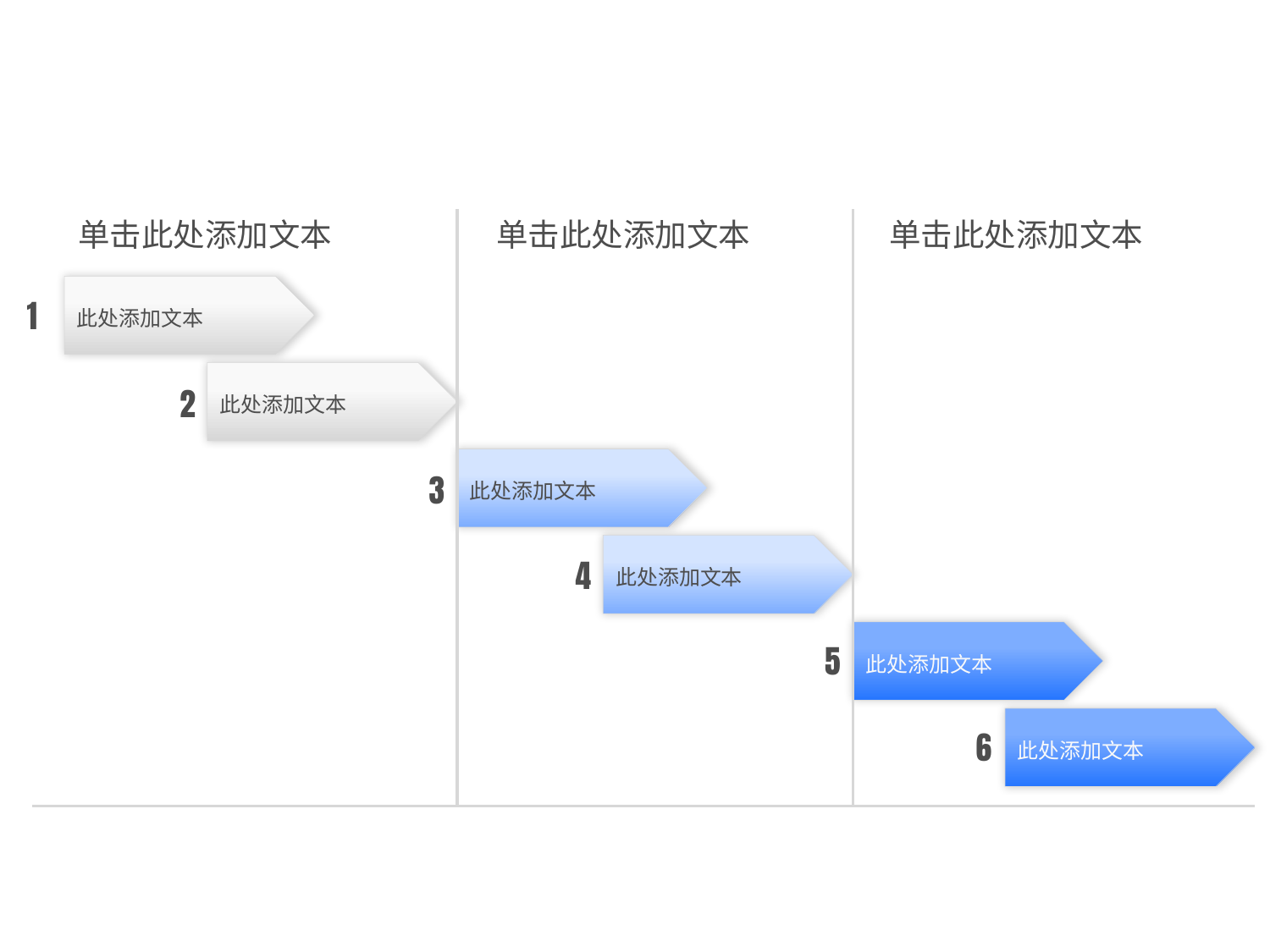

单击此处添加文本
单击此处添加文本
单击此处添加文本
此处添加文本
1
此处添加文本
2
此处添加文本
3
此处添加文本
4
此处添加文本
5
此处添加文本
6